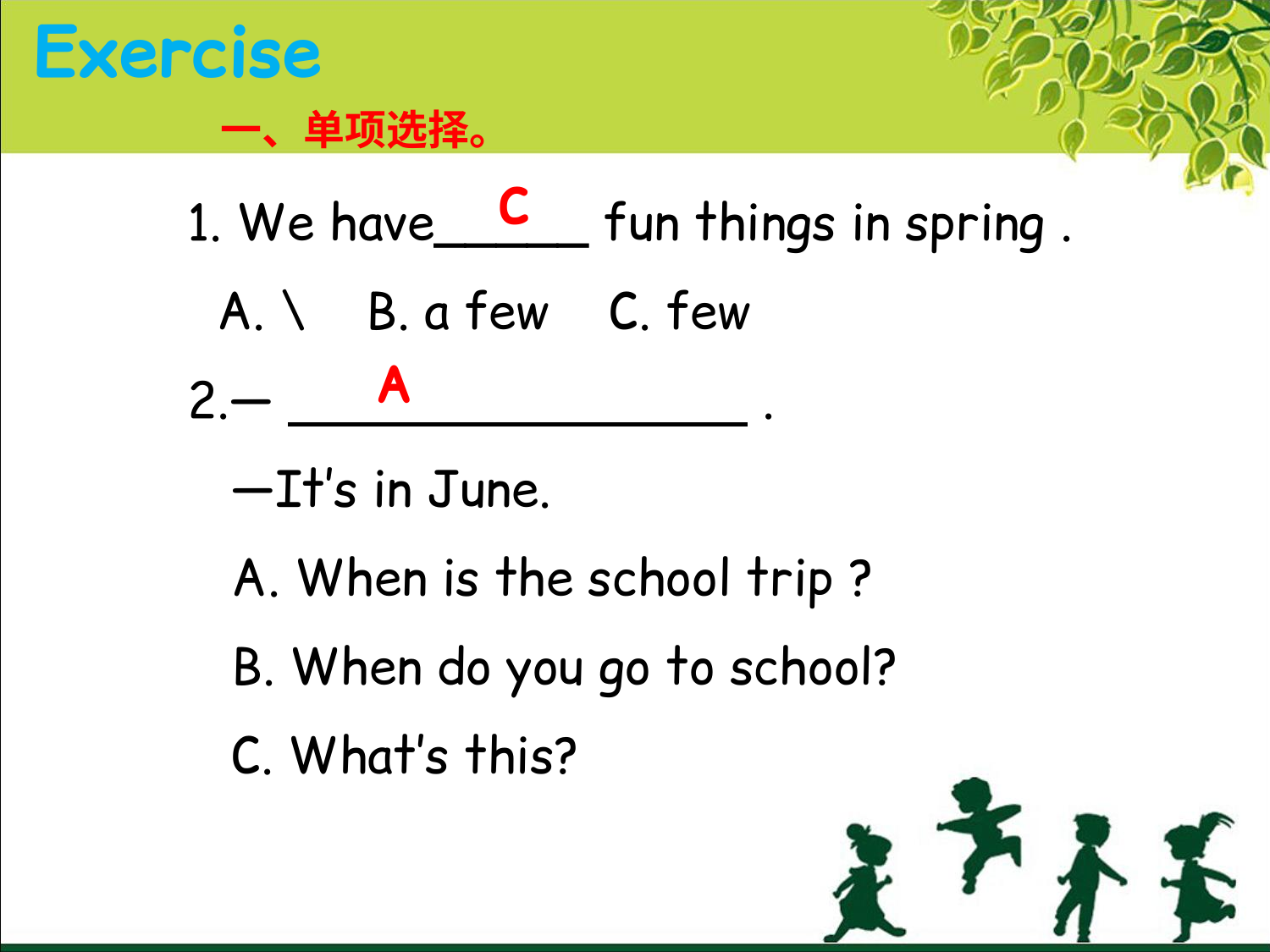

Exercise
一、单项选择。
1. We have_____ fun things in spring .
  A. \    B. a few    C. few
2.—                                 .
   —It’s in June.
   A. When is the school trip ?
   B. When do you go to school?
   C. What’s this?
C
A